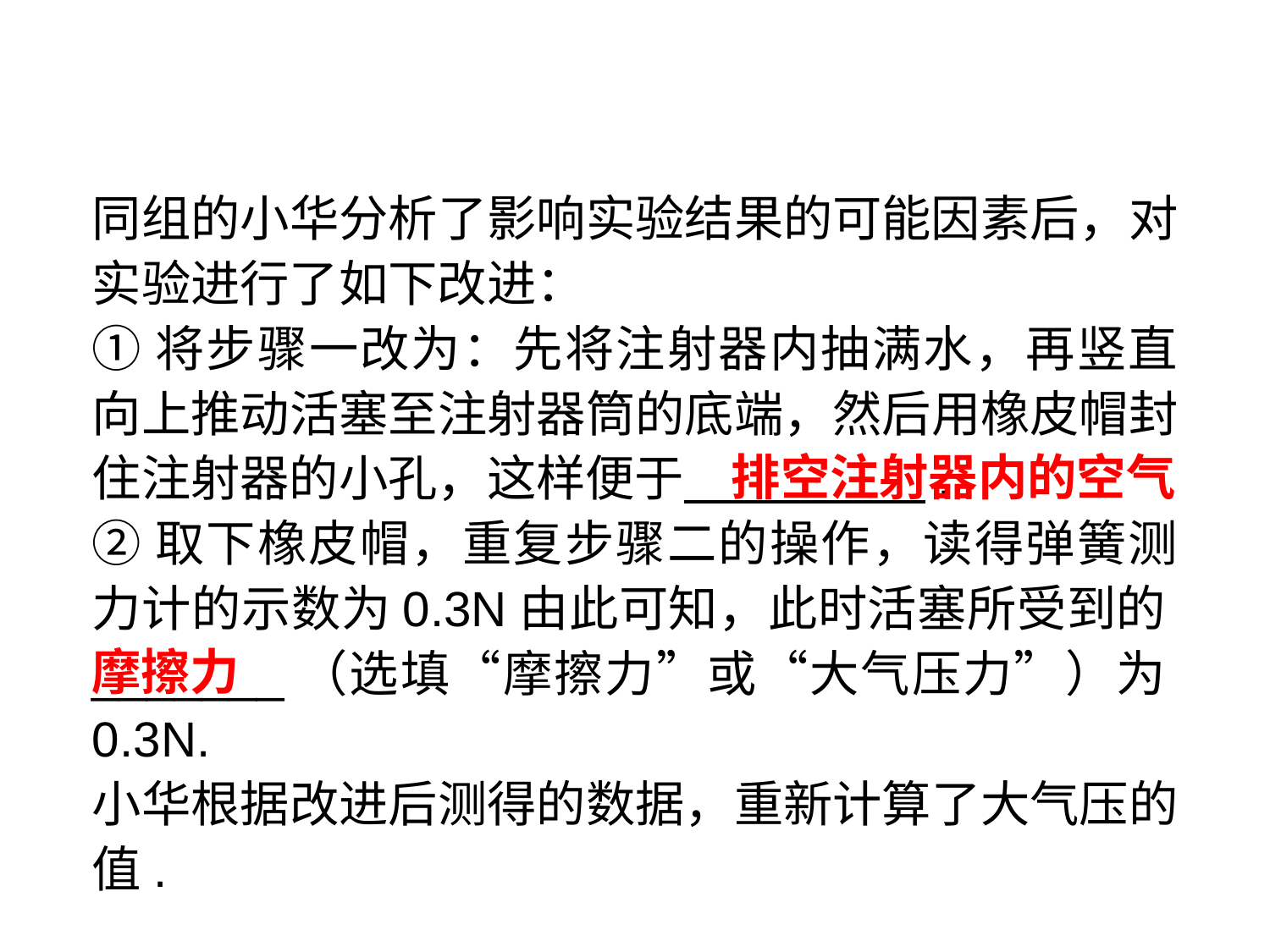

同组的小华分析了影响实验结果的可能因素后，对实验进行了如下改进：
①将步骤一改为：先将注射器内抽满水，再竖直向上推动活塞至注射器筒的底端，然后用橡皮帽封住注射器的小孔，这样便于  　    　       .
②取下橡皮帽，重复步骤二的操作，读得弹簧测力计的示数为0.3N由此可知，此时活塞所受到的_______（选填“摩擦力”或“大气压力”）为0.3N.
小华根据改进后测得的数据，重新计算了大气压的值.
排空注射器内的空气
摩擦力